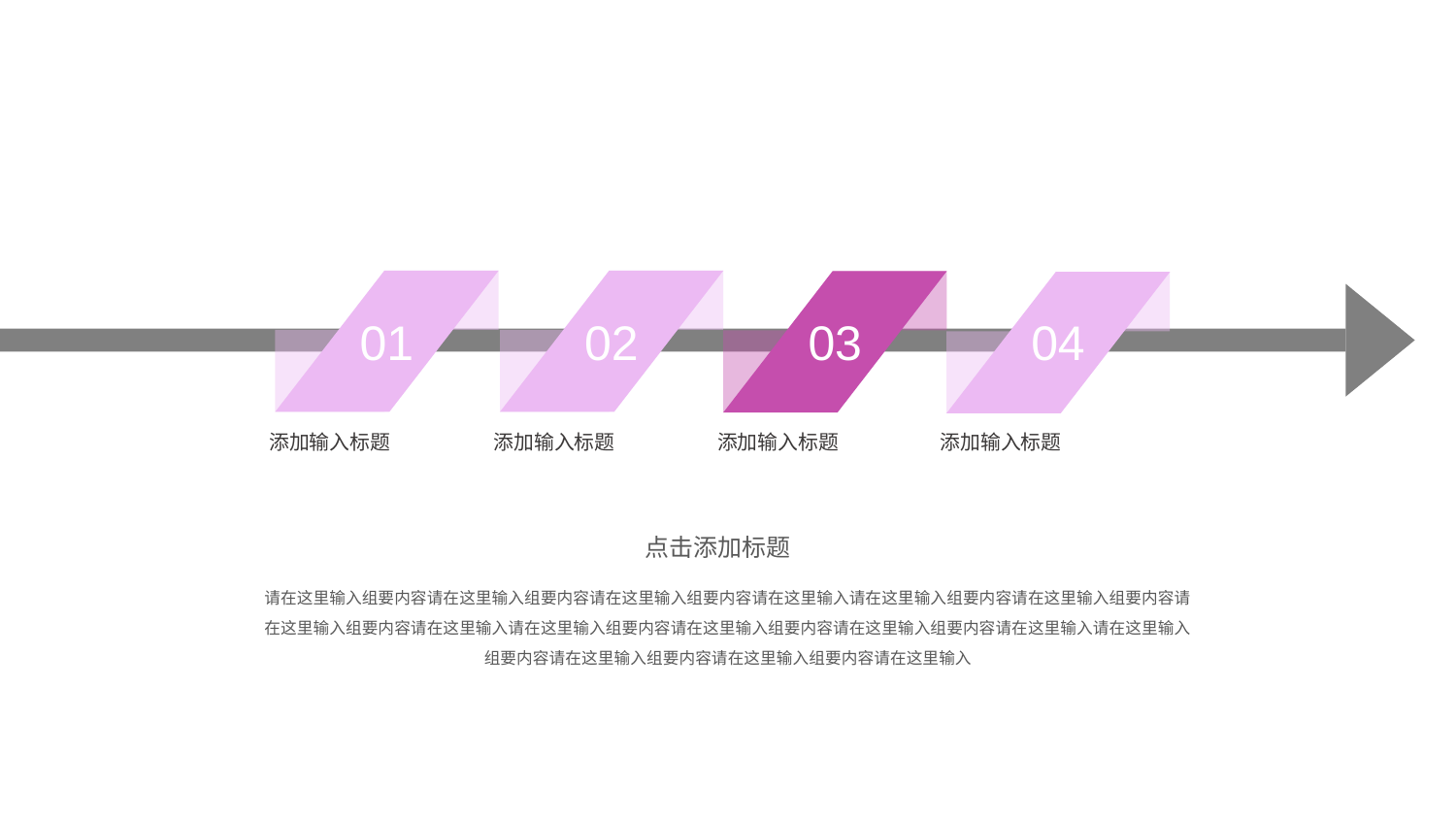

01
02
03
04

添加输入标题
添加输入标题
添加输入标题
添加输入标题
点击添加标题
请在这里输入组要内容请在这里输入组要内容请在这里输入组要内容请在这里输入请在这里输入组要内容请在这里输入组要内容请在这里输入组要内容请在这里输入请在这里输入组要内容请在这里输入组要内容请在这里输入组要内容请在这里输入请在这里输入组要内容请在这里输入组要内容请在这里输入组要内容请在这里输入